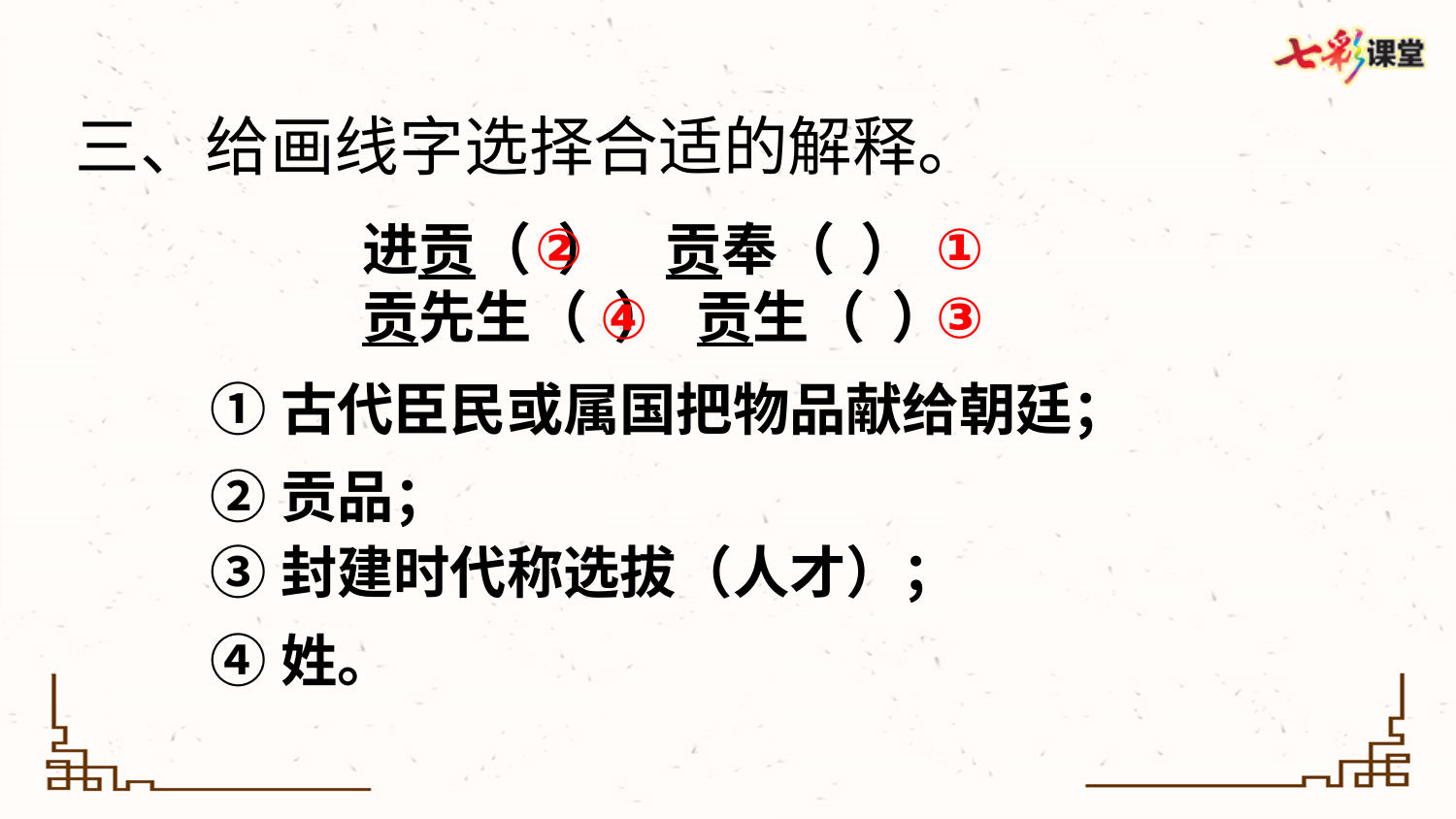

三、给画线字选择合适的解释。
②
①
进贡（  ）    贡奉（  ）
贡先生（  ）  贡生（  ）
③
④
①古代臣民或属国把物品献给朝廷；
②贡品；
③封建时代称选拔（人才）；
④姓。